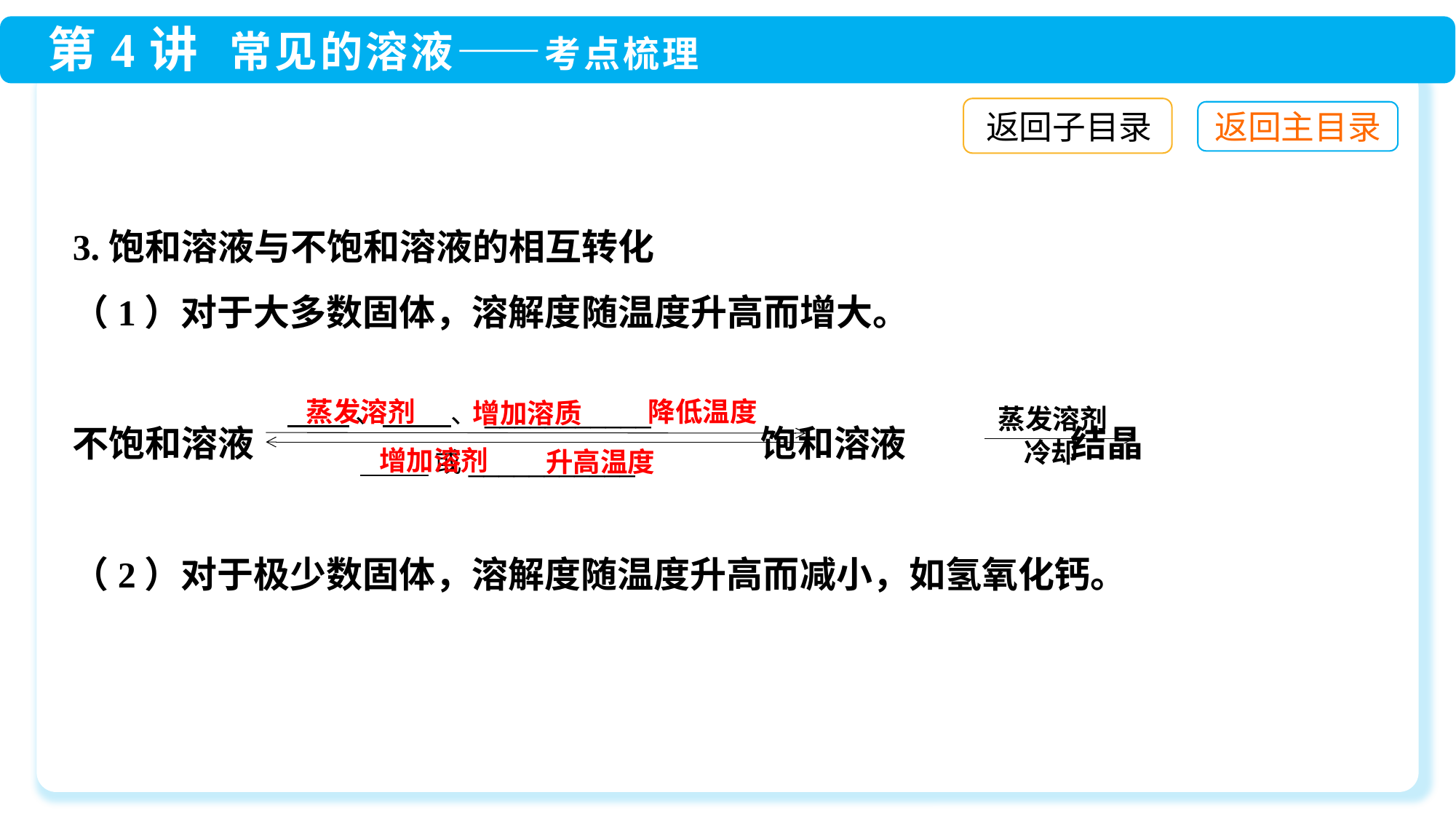

返回子目录
3.饱和溶液与不饱和溶液的相互转化
（1）对于大多数固体，溶解度随温度升高而增大。

不饱和溶液                                                              饱和溶液                    结晶

（2）对于极少数固体，溶解度随温度升高而减小，如氢氧化钙。
蒸发溶剂
降低温度
          、           、___________
增加溶质
蒸发溶剂
冷却
增加溶剂
           或___________
升高温度